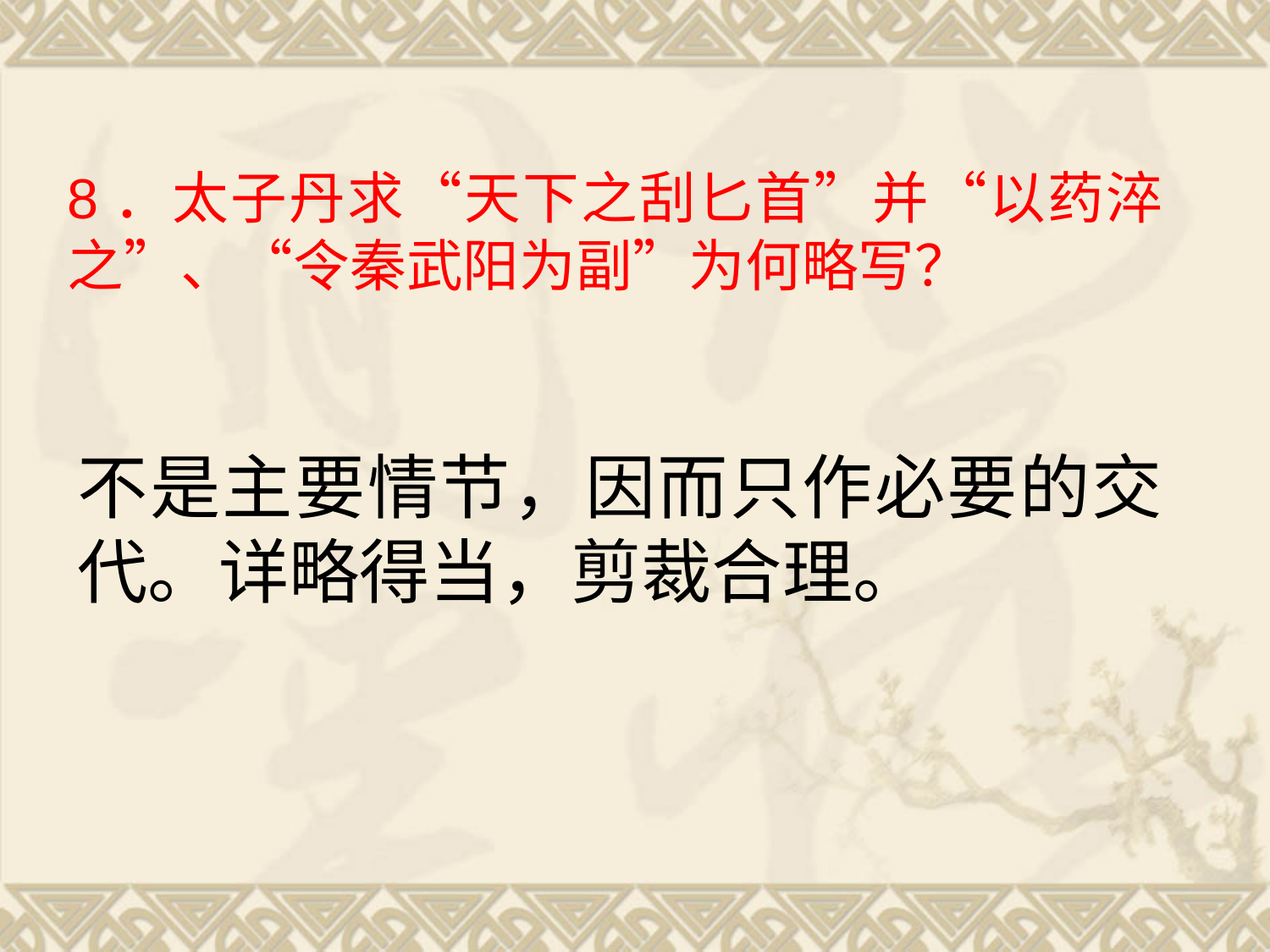

8．太子丹求“天下之刮匕首”并“以药淬之”、“令秦武阳为副”为何略写？
不是主要情节，因而只作必要的交代。详略得当，剪裁合理。